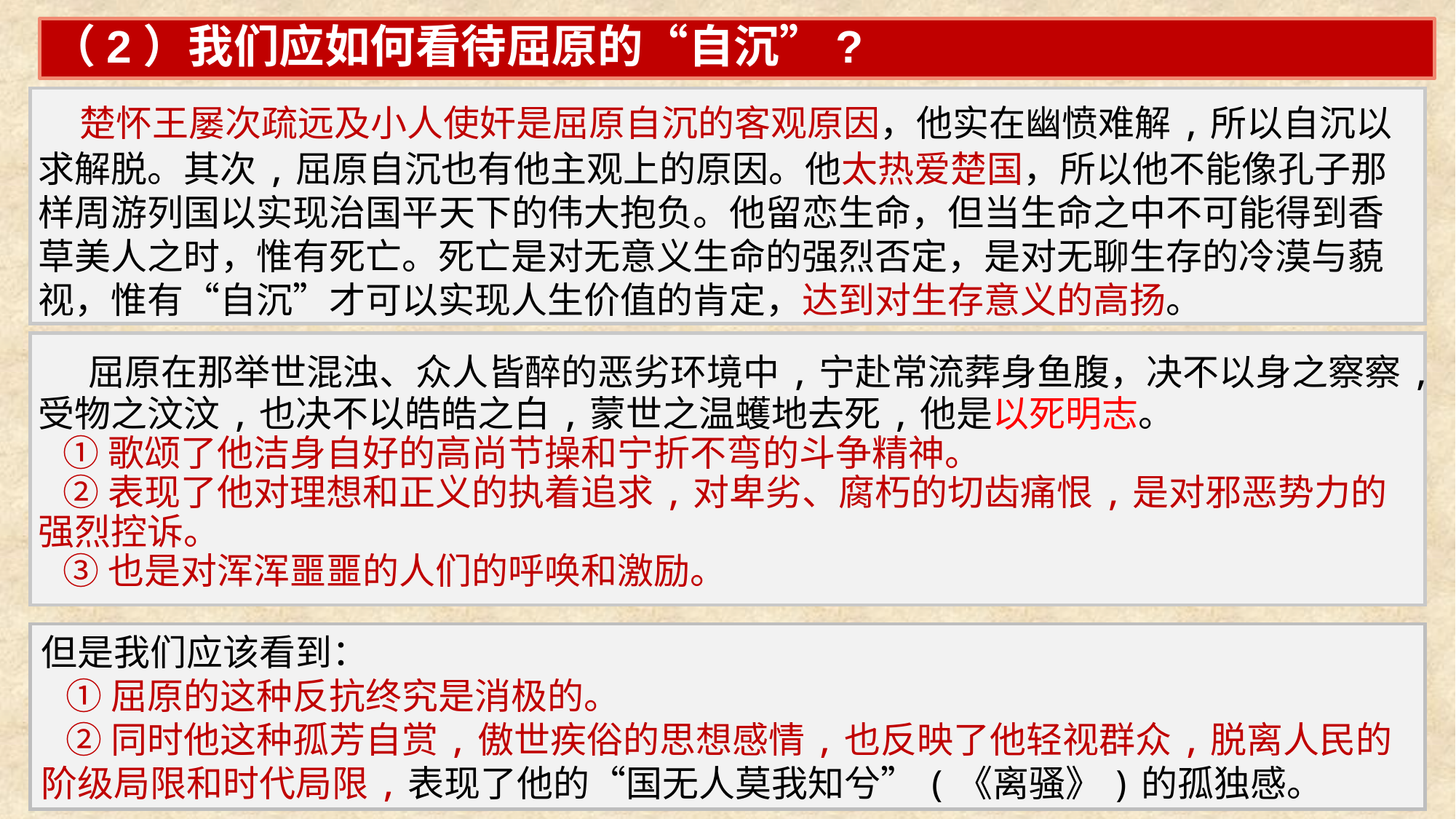

（2）我们应如何看待屈原的“自沉”?
   楚怀王屡次疏远及小人使奸是屈原自沉的客观原因，他实在幽愤难解,所以自沉以求解脱。其次,屈原自沉也有他主观上的原因。他太热爱楚国，所以他不能像孔子那样周游列国以实现治国平天下的伟大抱负。他留恋生命，但当生命之中不可能得到香草美人之时，惟有死亡。死亡是对无意义生命的强烈否定，是对无聊生存的冷漠与藐视，惟有“自沉”才可以实现人生价值的肯定，达到对生存意义的高扬。
    屈原在那举世混浊、众人皆醉的恶劣环境中,宁赴常流葬身鱼腹，决不以身之察察,受物之汶汶,也决不以皓皓之白,蒙世之温蠖地去死,他是以死明志。
   ①歌颂了他洁身自好的高尚节操和宁折不弯的斗争精神。
   ②表现了他对理想和正义的执着追求,对卑劣、腐朽的切齿痛恨,是对邪恶势力的强烈控诉。
   ③也是对浑浑噩噩的人们的呼唤和激励。
但是我们应该看到：
   ①屈原的这种反抗终究是消极的。
   ②同时他这种孤芳自赏,傲世疾俗的思想感情,也反映了他轻视群众,脱离人民的阶级局限和时代局限,表现了他的“国无人莫我知兮”(《离骚》)的孤独感。